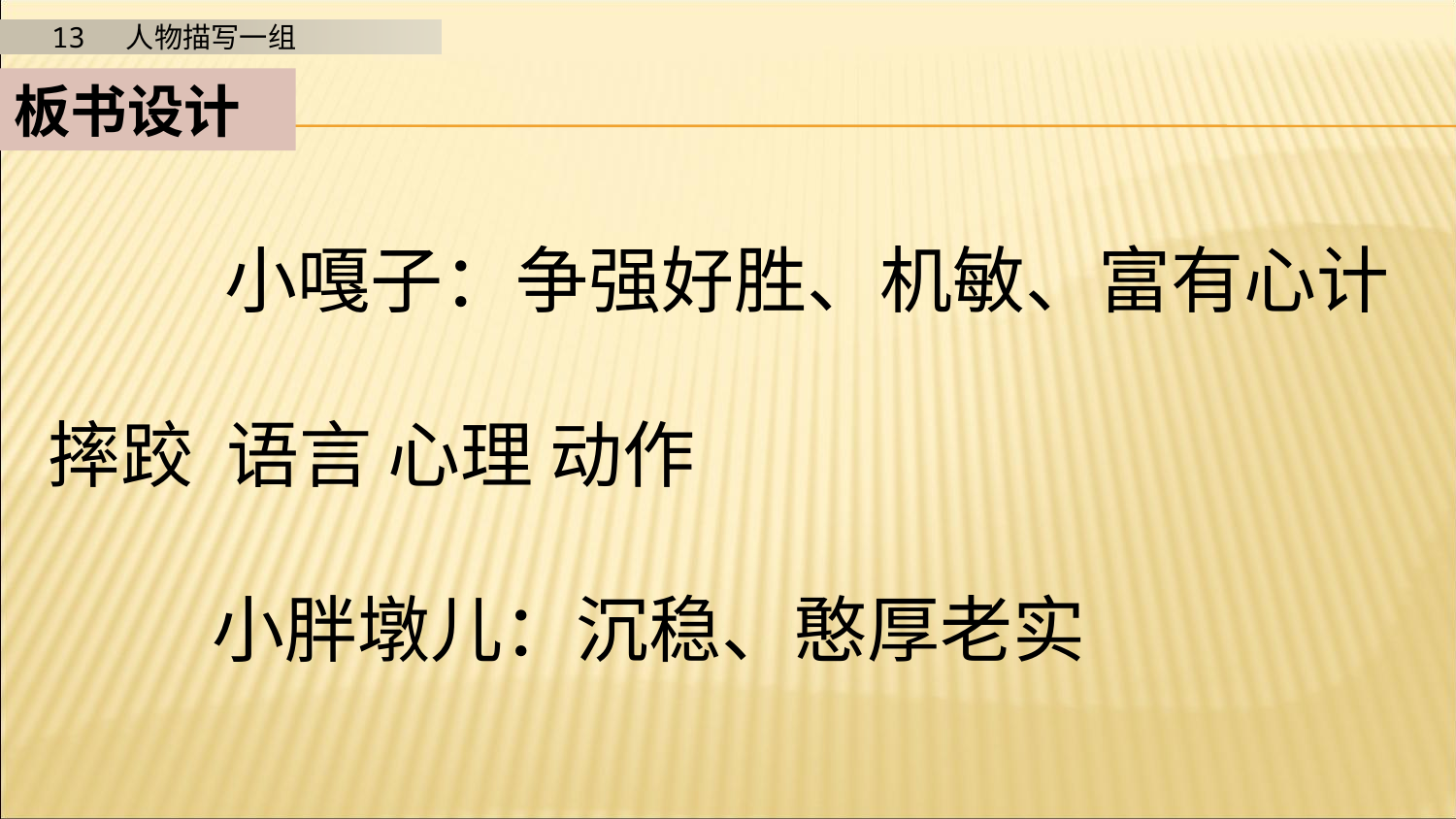

板书设计
        小嘎子：争强好胜、机敏、富有心计

摔跤  语言 心理 动作

         小胖墩儿：沉稳、憨厚老实